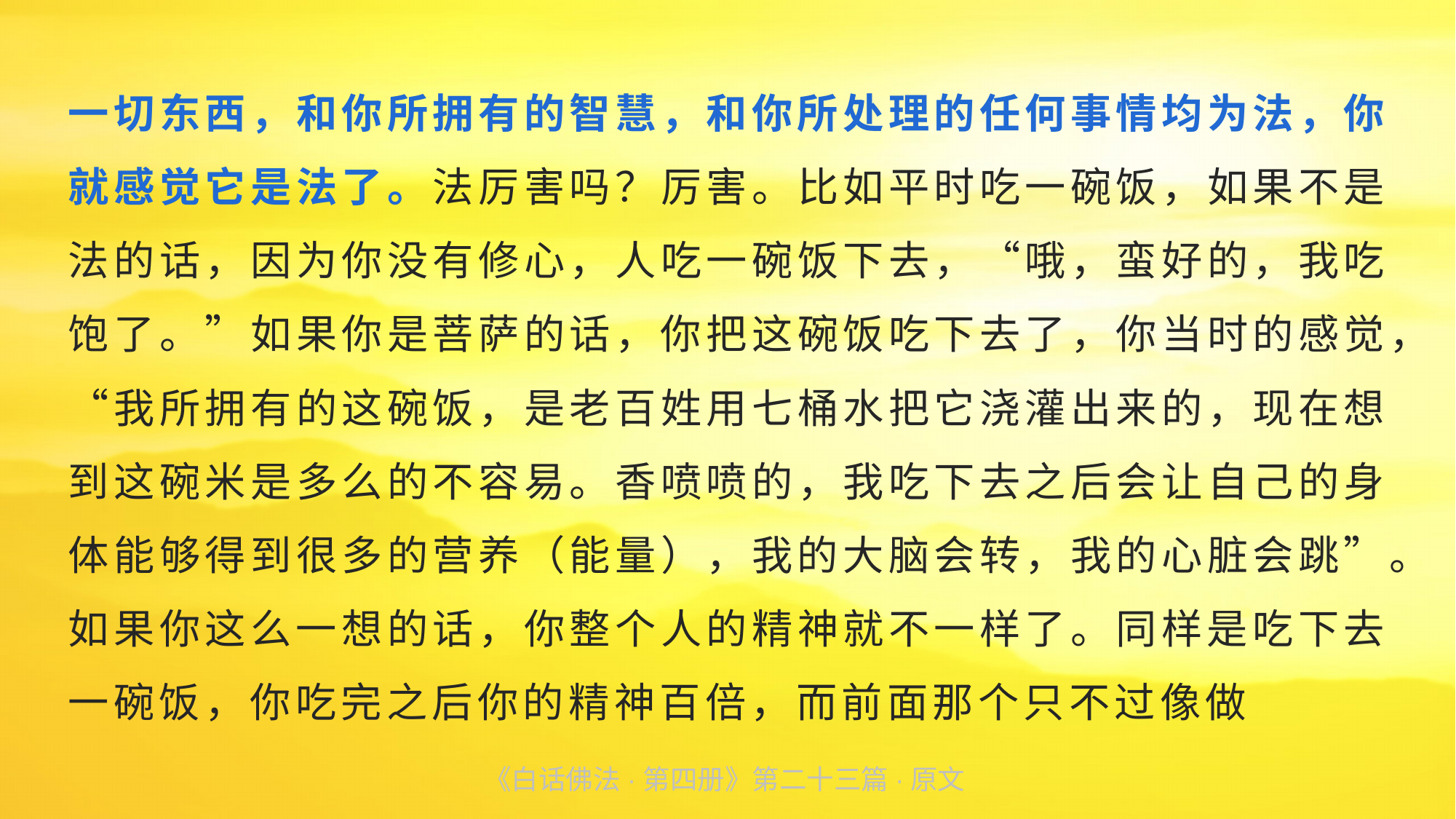

一切东西，和你所拥有的智慧，和你所处理的任何事情均为法，你就感觉它是法了。法厉害吗？厉害。比如平时吃一碗饭，如果不是法的话，因为你没有修心，人吃一碗饭下去，“哦，蛮好的，我吃饱了。”如果你是菩萨的话，你把这碗饭吃下去了，你当时的感觉，“我所拥有的这碗饭，是老百姓用七桶水把它浇灌出来的，现在想到这碗米是多么的不容易。香喷喷的，我吃下去之后会让自己的身体能够得到很多的营养（能量），我的大脑会转，我的心脏会跳”。如果你这么一想的话，你整个人的精神就不一样了。同样是吃下去一碗饭，你吃完之后你的精神百倍，而前面那个只不过像做
《白话佛法·第四册》第二十三篇·原文